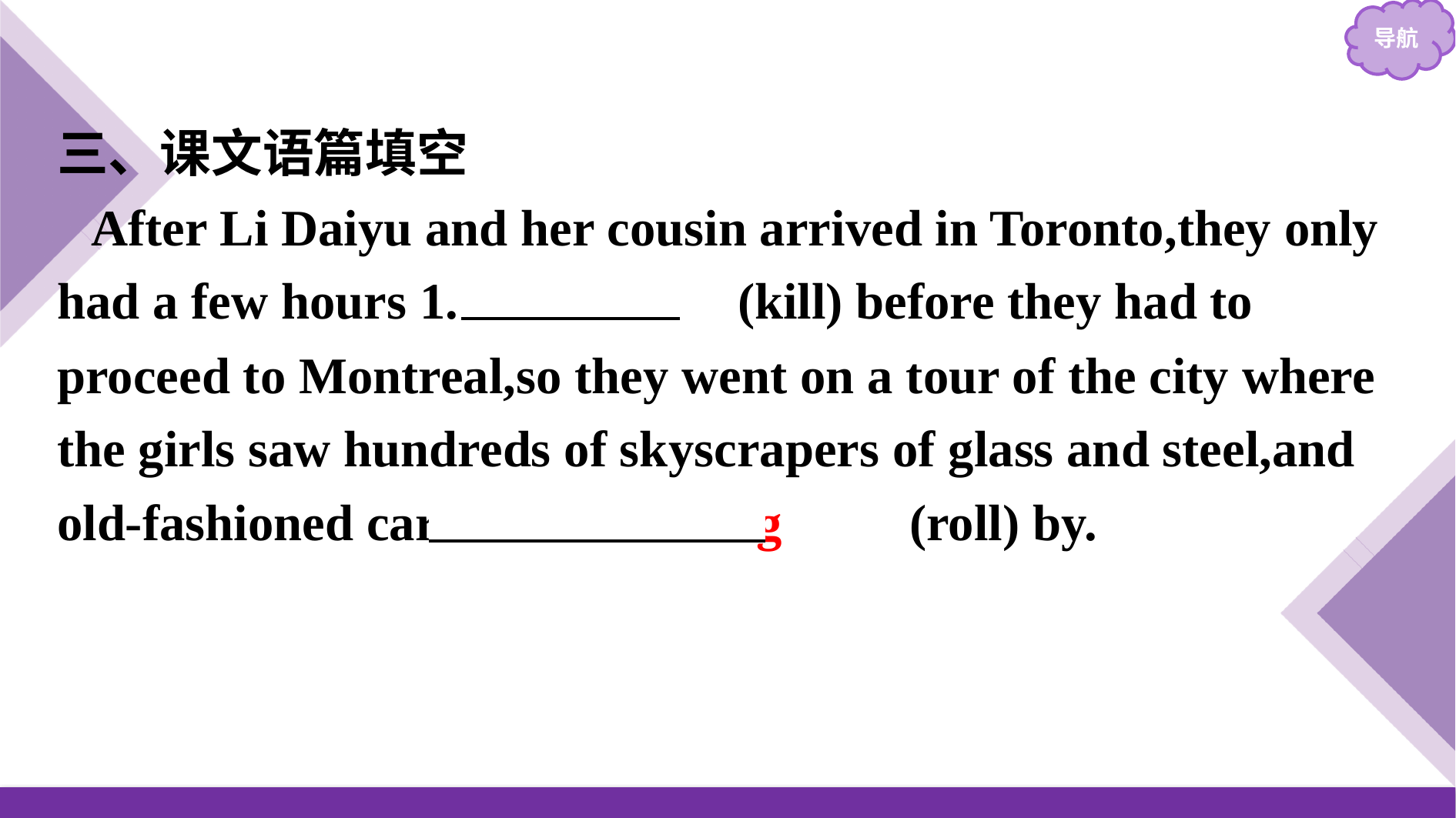

三、课文语篇填空
After Li Daiyu and her cousin arrived in Toronto,they only had a few hours 1.　to kill　(kill) before they had to proceed to Montreal,so they went on a tour of the city where the girls saw hundreds of skyscrapers of glass and steel,and old-fashioned cars 2.　　rolling　　(roll) by.